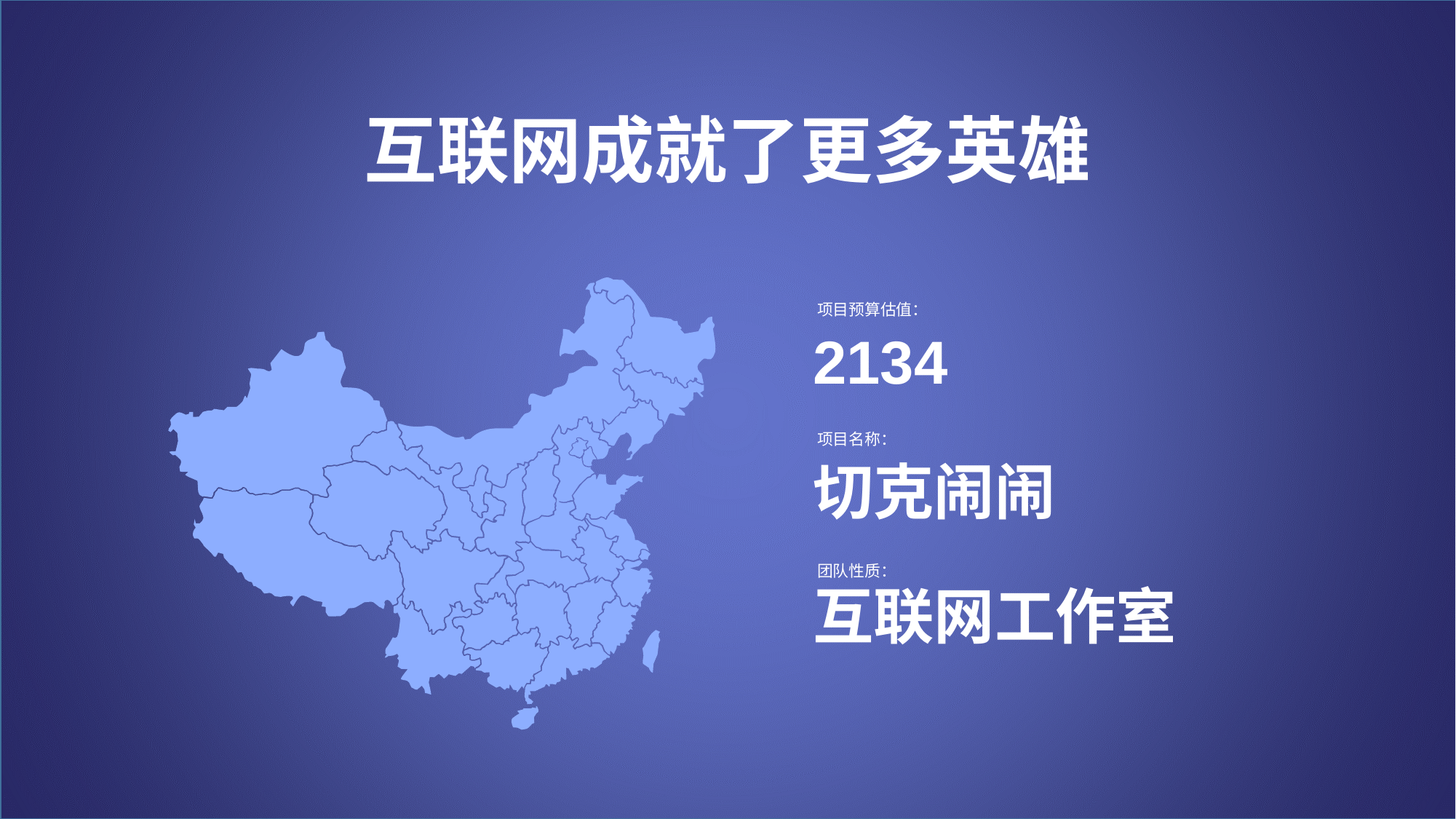

互联网成就了更多英雄

项目预算估值：
2134
项目名称：
切克闹闹
团队性质：
互联网工作室